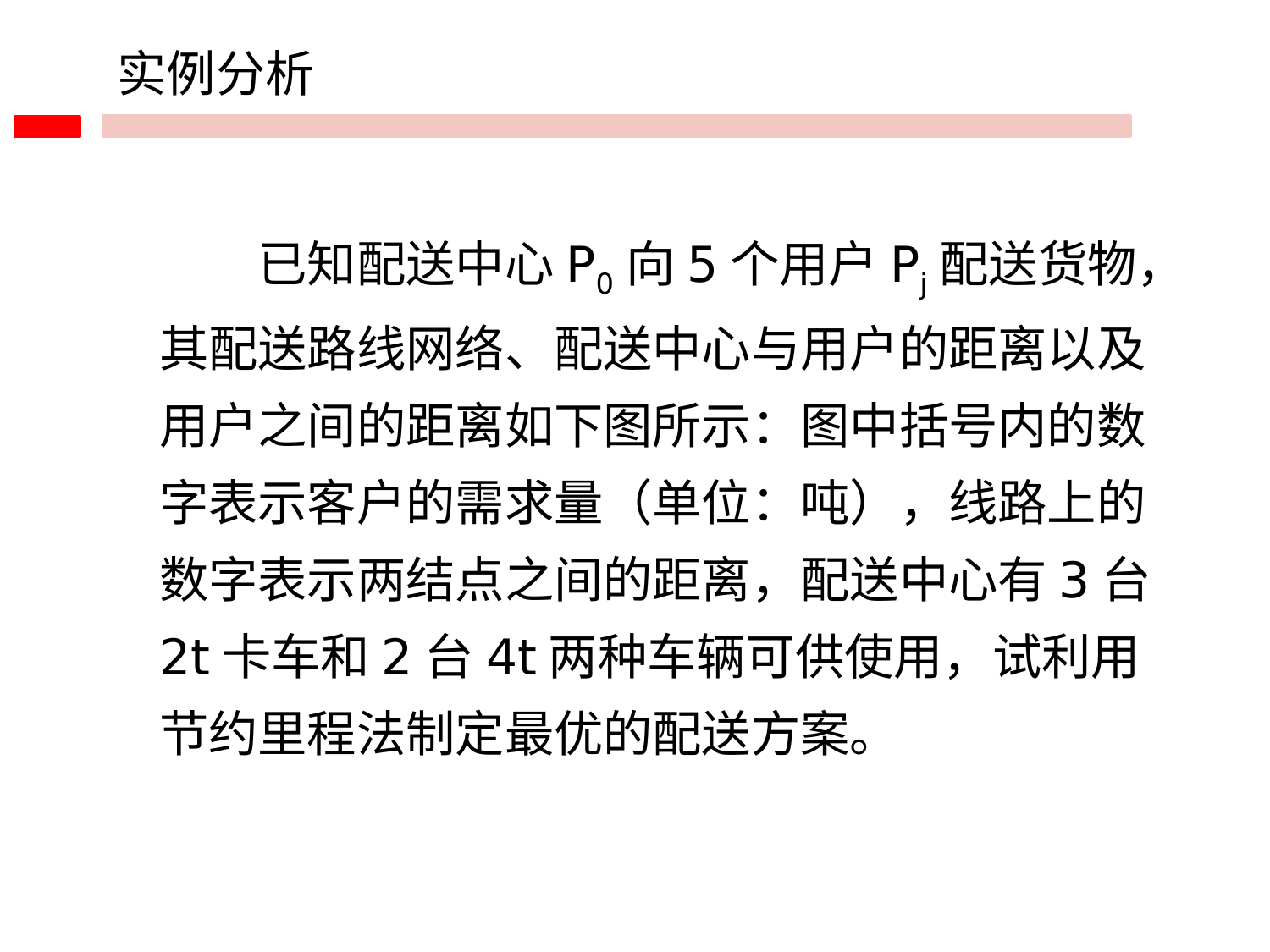

实例分析
	　　已知配送中心P0向5个用户Pj配送货物，其配送路线网络、配送中心与用户的距离以及用户之间的距离如下图所示：图中括号内的数字表示客户的需求量（单位：吨），线路上的数字表示两结点之间的距离，配送中心有3台2t卡车和2台4t两种车辆可供使用，试利用节约里程法制定最优的配送方案。